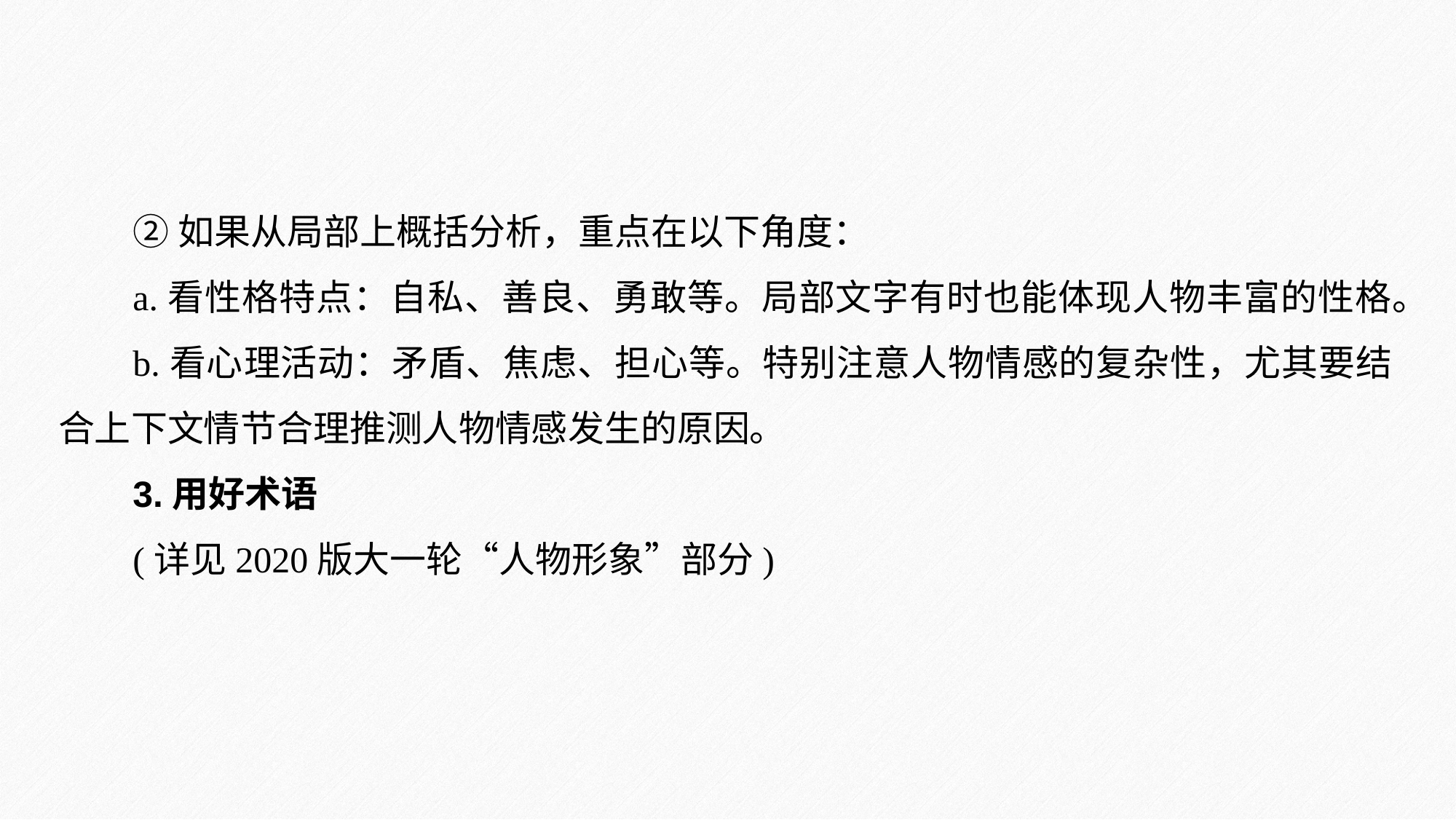

②如果从局部上概括分析，重点在以下角度：
a.看性格特点：自私、善良、勇敢等。局部文字有时也能体现人物丰富的性格。
b.看心理活动：矛盾、焦虑、担心等。特别注意人物情感的复杂性，尤其要结合上下文情节合理推测人物情感发生的原因。
3.用好术语
(详见2020版大一轮“人物形象”部分)